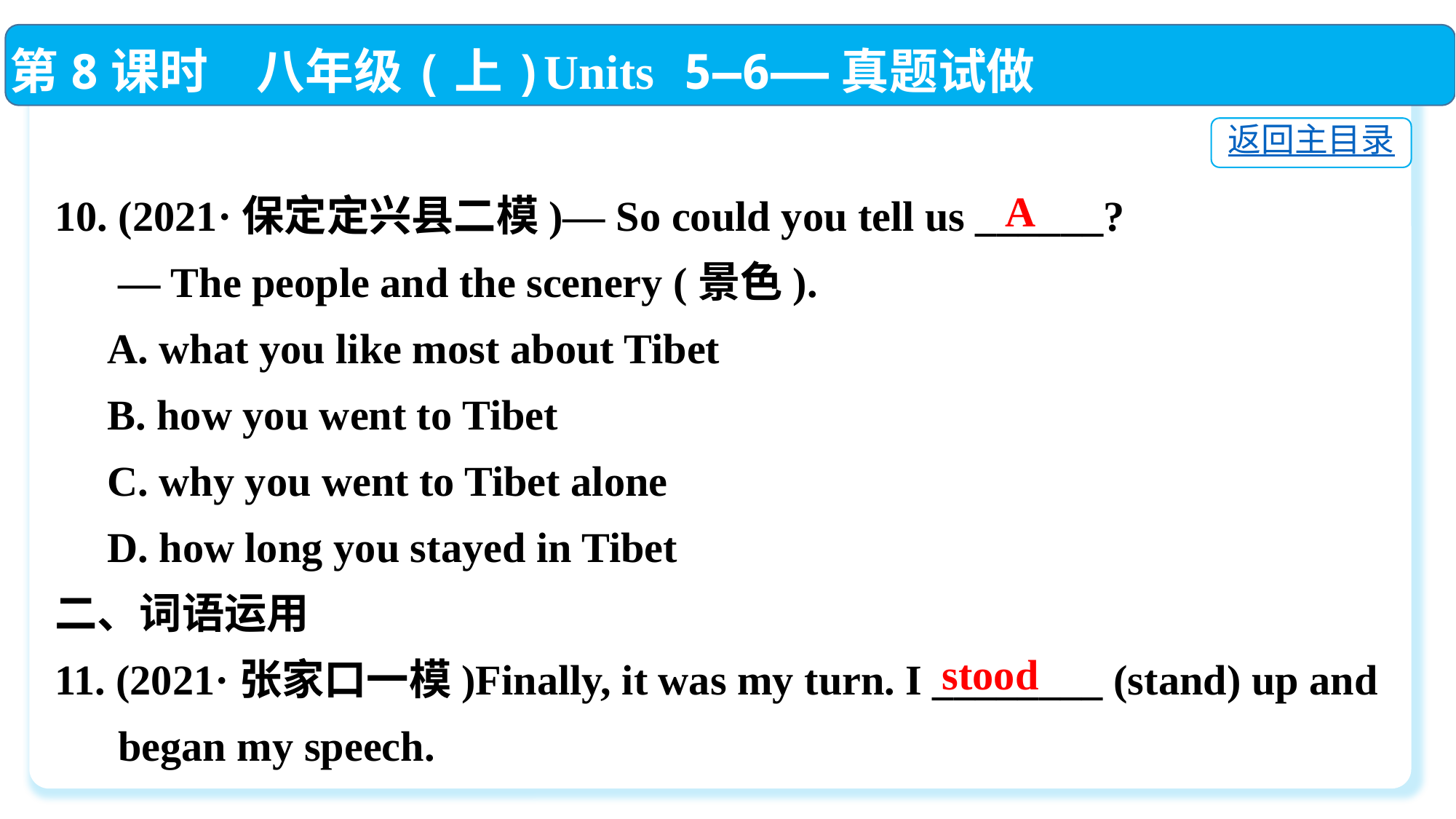

第8课时　八年级(上)Units 5—6——真题试做

返回主目录
10. (2021·保定定兴县二模)— So could you tell us ______?
      — The people and the scenery (景色).
     A. what you like most about Tibet
     B. how you went to Tibet
     C. why you went to Tibet alone
     D. how long you stayed in Tibet
二、词语运用
11. (2021·张家口一模)Finally, it was my turn. I ________ (stand) up and
      began my speech.
A
stood